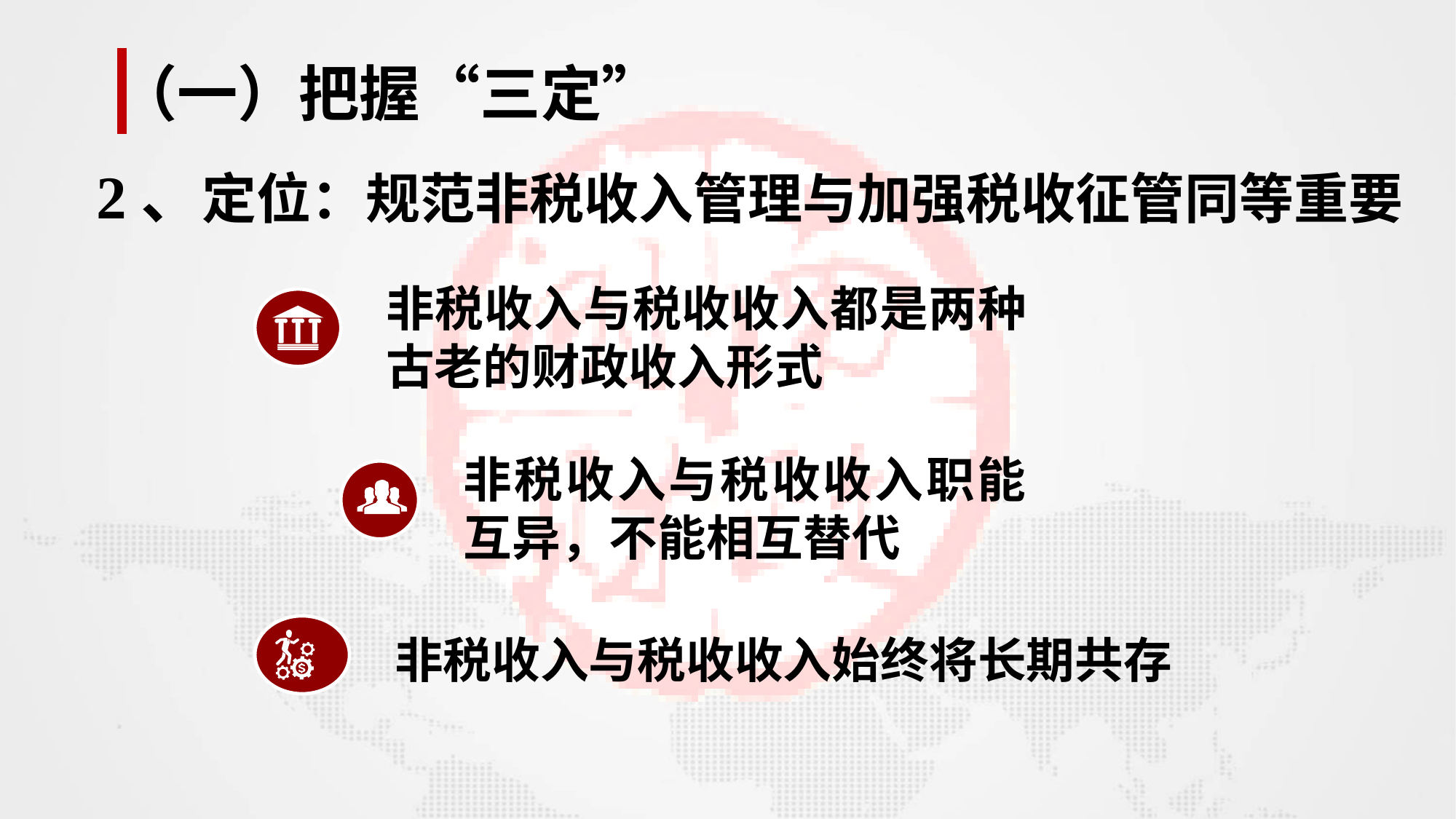

（一）把握“三定”
2、定位：规范非税收入管理与加强税收征管同等重要

非税收入与税收收入都是两种古老的财政收入形式

非税收入与税收收入职能互异，不能相互替代

非税收入与税收收入始终将长期共存